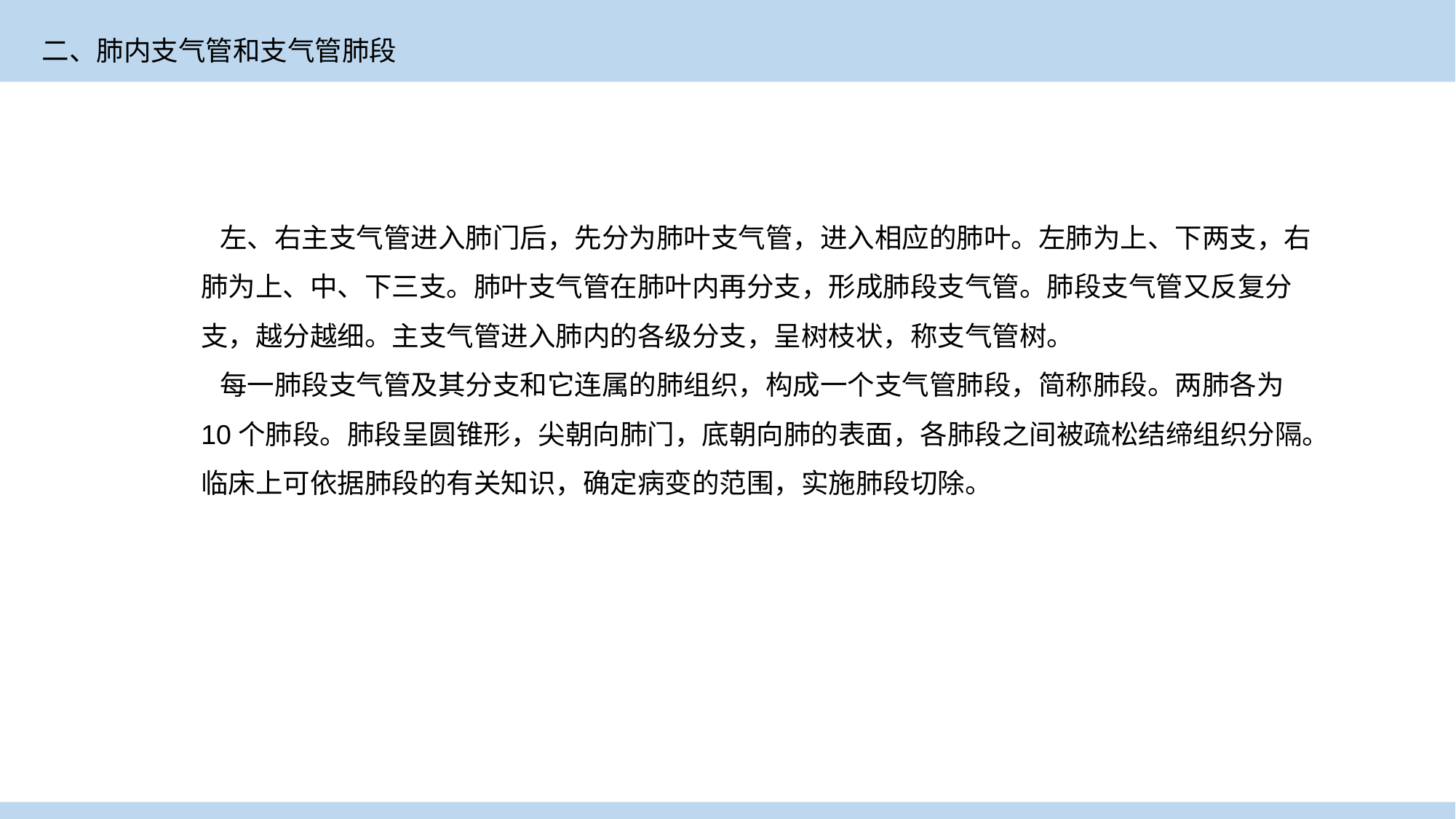

二、肺内支气管和支气管肺段
  左、右主支气管进入肺门后，先分为肺叶支气管，进入相应的肺叶。左肺为上、下两支，右肺为上、中、下三支。肺叶支气管在肺叶内再分支，形成肺段支气管。肺段支气管又反复分支，越分越细。主支气管进入肺内的各级分支，呈树枝状，称支气管树。
  每一肺段支气管及其分支和它连属的肺组织，构成一个支气管肺段，简称肺段。两肺各为10个肺段。肺段呈圆锥形，尖朝向肺门，底朝向肺的表面，各肺段之间被疏松结缔组织分隔。临床上可依据肺段的有关知识，确定病变的范围，实施肺段切除。